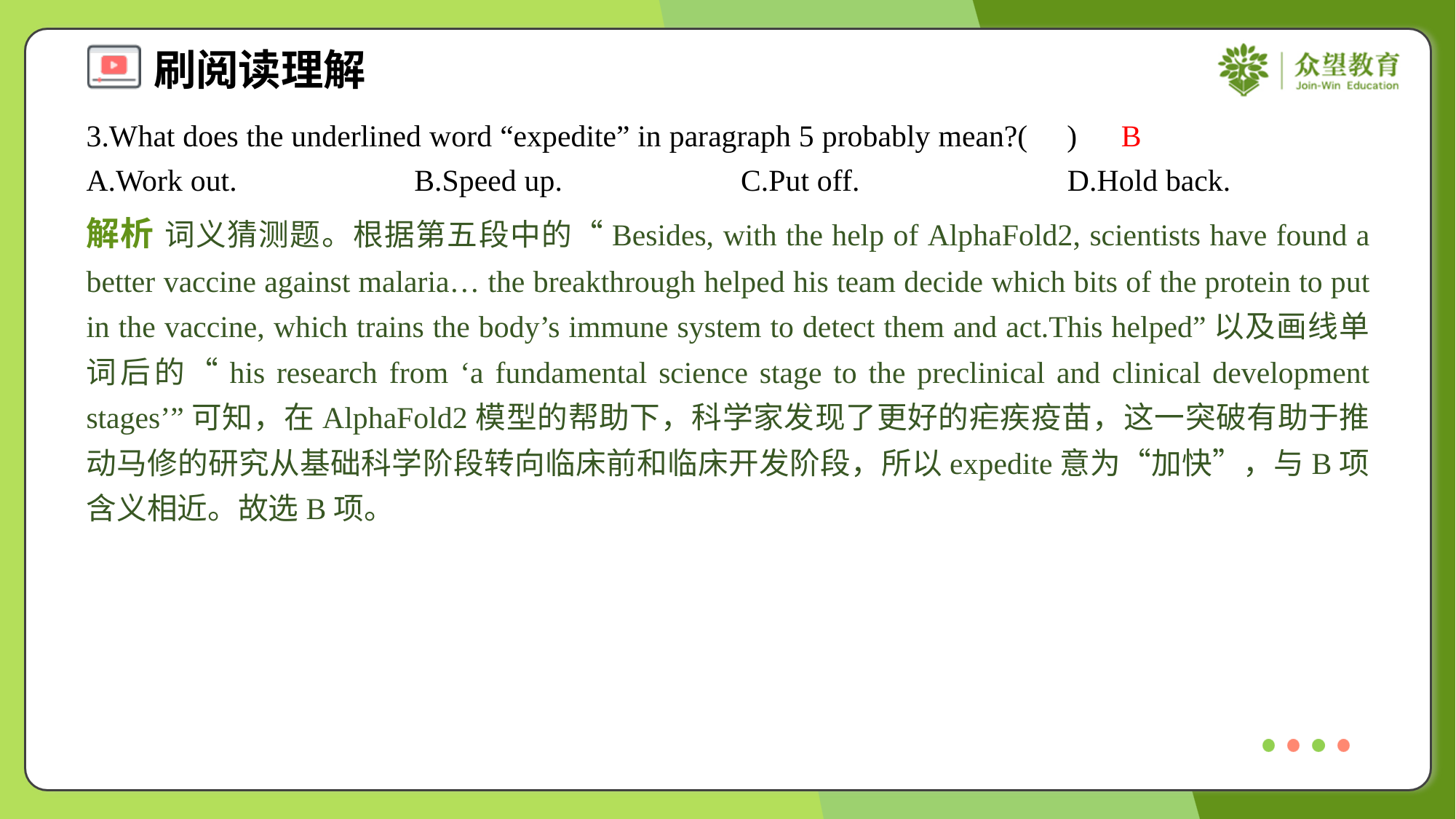

3.What does the underlined word “expedite” in paragraph 5 probably mean?(     )
B
A.Work out.	B.Speed up.	C.Put off.	D.Hold back.
解析 词义猜测题。根据第五段中的“Besides, with the help of AlphaFold2, scientists have found a better vaccine against malaria… the breakthrough helped his team decide which bits of the protein to put in the vaccine, which trains the body’s immune system to detect them and act.This helped”以及画线单词后的“his research from ‘a fundamental science stage to the preclinical and clinical development stages’”可知，在AlphaFold2模型的帮助下，科学家发现了更好的疟疾疫苗，这一突破有助于推动马修的研究从基础科学阶段转向临床前和临床开发阶段，所以expedite意为“加快”，与B项含义相近。故选B项。